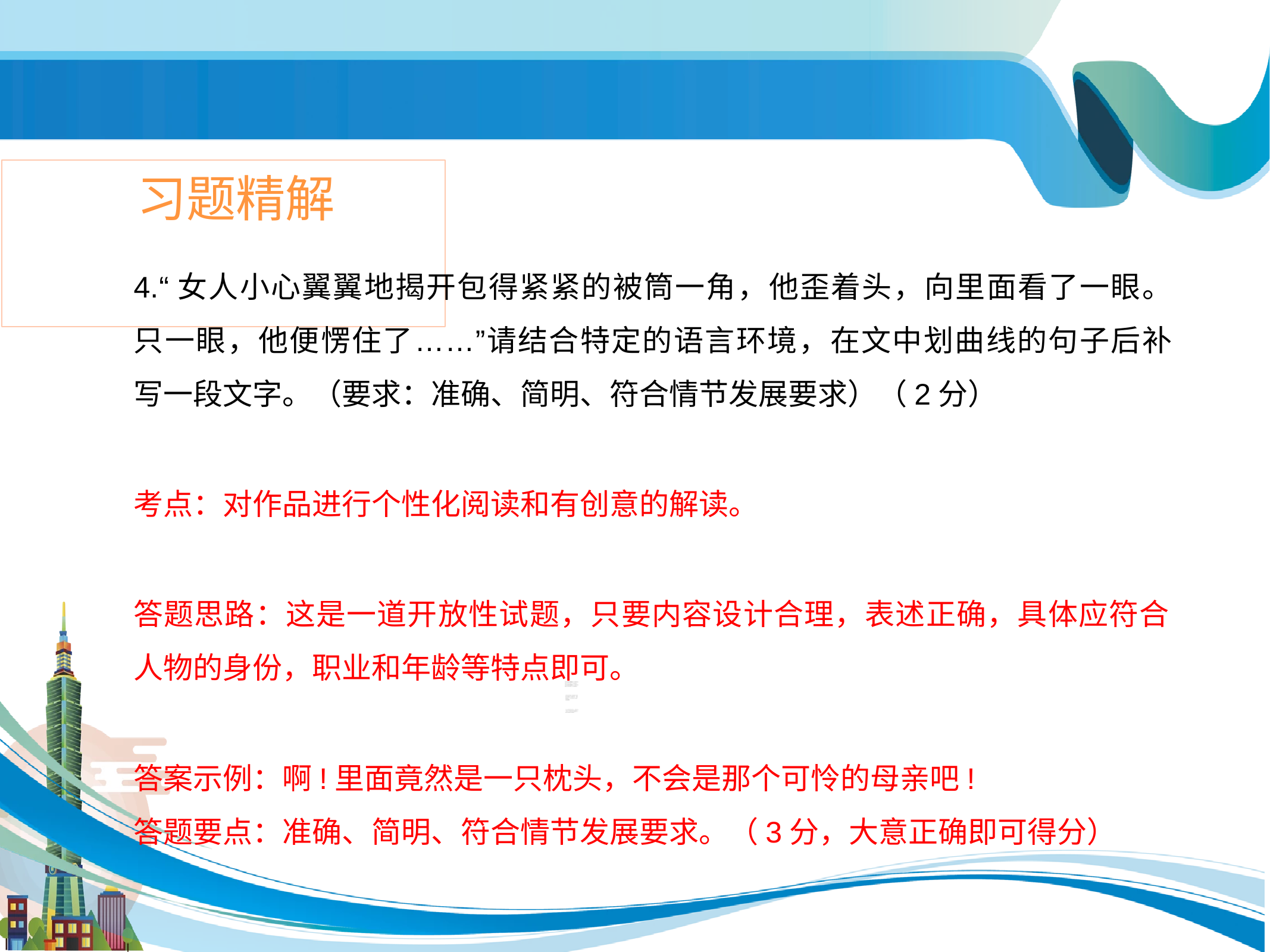

# 习题精解
4.“女人小心翼翼地揭开包得紧紧的被筒一角，他歪着头，向里面看了一眼。 只一眼，他便愣住了……”请结合特定的语言环境，在文中划曲线的句子后补 写一段文字。（要求：准确、简明、符合情节发展要求）（2分）

考点：对作品进行个性化阅读和有创意的解读。

答题思路：这是一道开放性试题，只要内容设计合理，表述正确，具体应符合
人物的身份，职业和年龄等特点即可。

答案示例：啊!里面竟然是一只枕头，不会是那个可怜的母亲吧!
答题要点：准确、简明、符合情节发展要求。（3分，大意正确即可得分）